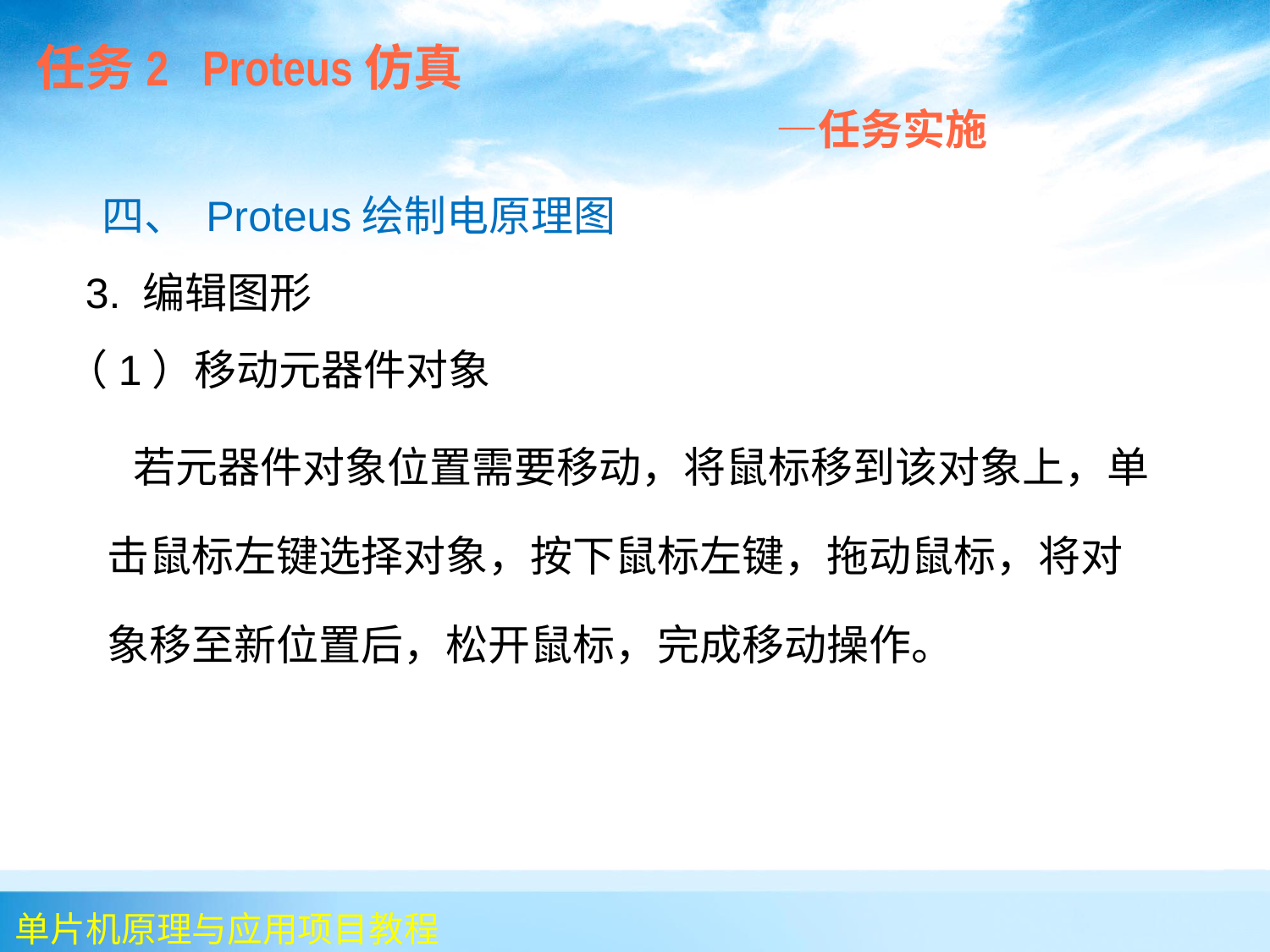

任务2   Proteus仿真
                                                                  —任务实施
   四、 Proteus绘制电原理图
  3. 编辑图形
（1）移动元器件对象
      若元器件对象位置需要移动，将鼠标移到该对象上，单击鼠标左键选择对象，按下鼠标左键，拖动鼠标，将对象移至新位置后，松开鼠标，完成移动操作。